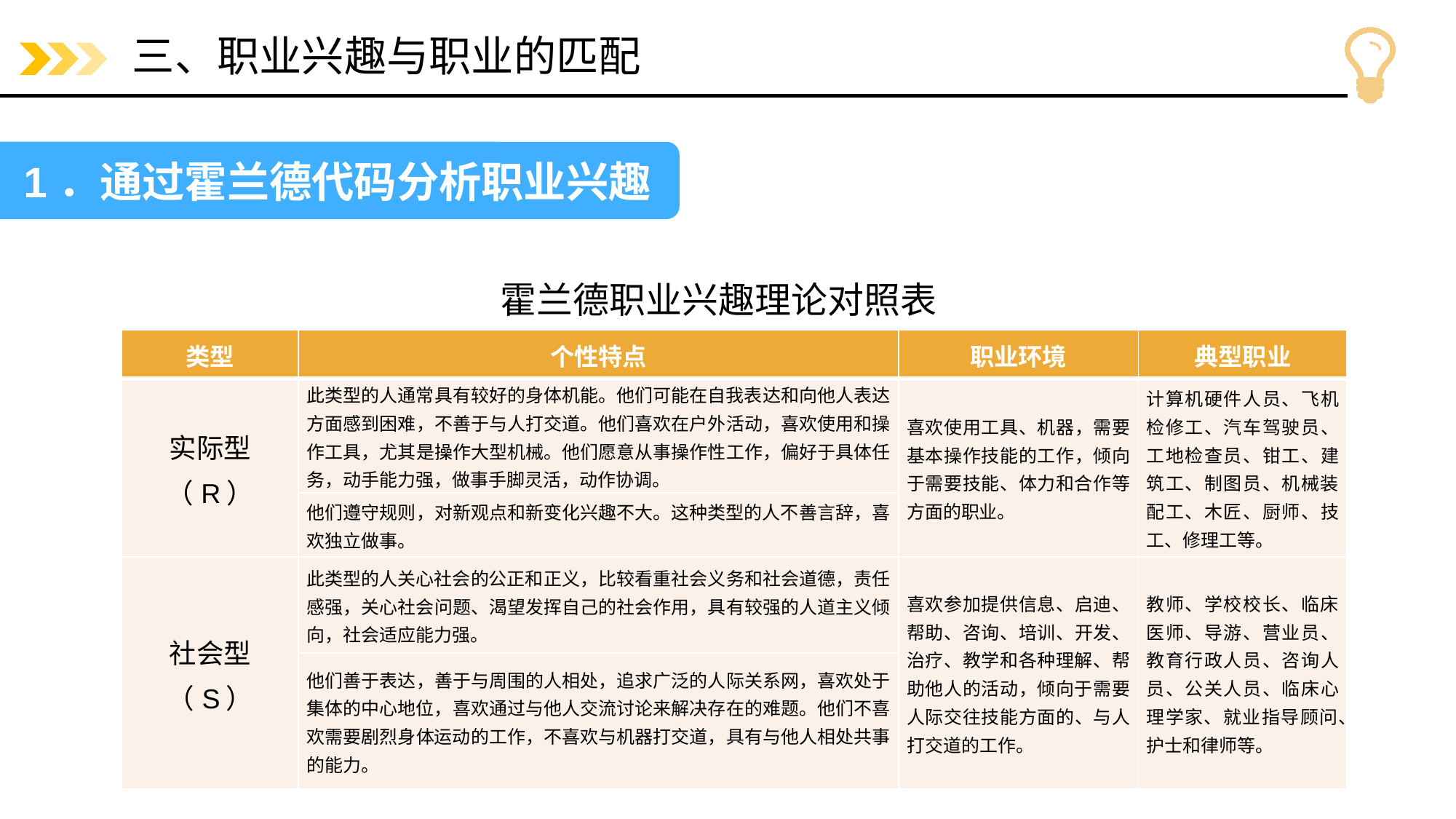

21
# 三、职业兴趣与职业的匹配
    1．通过霍兰德代码分析职业兴趣
霍兰德职业兴趣理论对照表
| 类型 | 个性特点 | 职业环境 | 典型职业 |
| --- | --- | --- | --- |
| 实际型 （R） | 此类型的人通常具有较好的身体机能。他们可能在自我表达和向他人表达方面感到困难，不善于与人打交道。他们喜欢在户外活动，喜欢使用和操作工具，尤其是操作大型机械。他们愿意从事操作性工作，偏好于具体任务，动手能力强，做事手脚灵活，动作协调。 | 喜欢使用工具、机器，需要基本操作技能的工作，倾向于需要技能、体力和合作等方面的职业。 | 计算机硬件人员、飞机检修工、汽车驾驶员、工地检查员、钳工、建筑工、制图员、机械装配工、木匠、厨师、技工、修理工等。 |
|  | 他们遵守规则，对新观点和新变化兴趣不大。这种类型的人不善言辞，喜欢独立做事。 |  |  |
| 社会型 （S） | 此类型的人关心社会的公正和正义，比较看重社会义务和社会道德，责任感强，关心社会问题、渴望发挥自己的社会作用，具有较强的人道主义倾向，社会适应能力强。 | 喜欢参加提供信息、启迪、帮助、咨询、培训、开发、治疗、教学和各种理解、帮助他人的活动，倾向于需要人际交往技能方面的、与人打交道的工作。 | 教师、学校校长、临床医师、导游、营业员、教育行政人员、咨询人员、公关人员、临床心理学家、就业指导顾问、护士和律师等。 |
|  | 他们善于表达，善于与周围的人相处，追求广泛的人际关系网，喜欢处于集体的中心地位，喜欢通过与他人交流讨论来解决存在的难题。他们不喜欢需要剧烈身体运动的工作，不喜欢与机器打交道，具有与他人相处共事的能力。 |  |  |